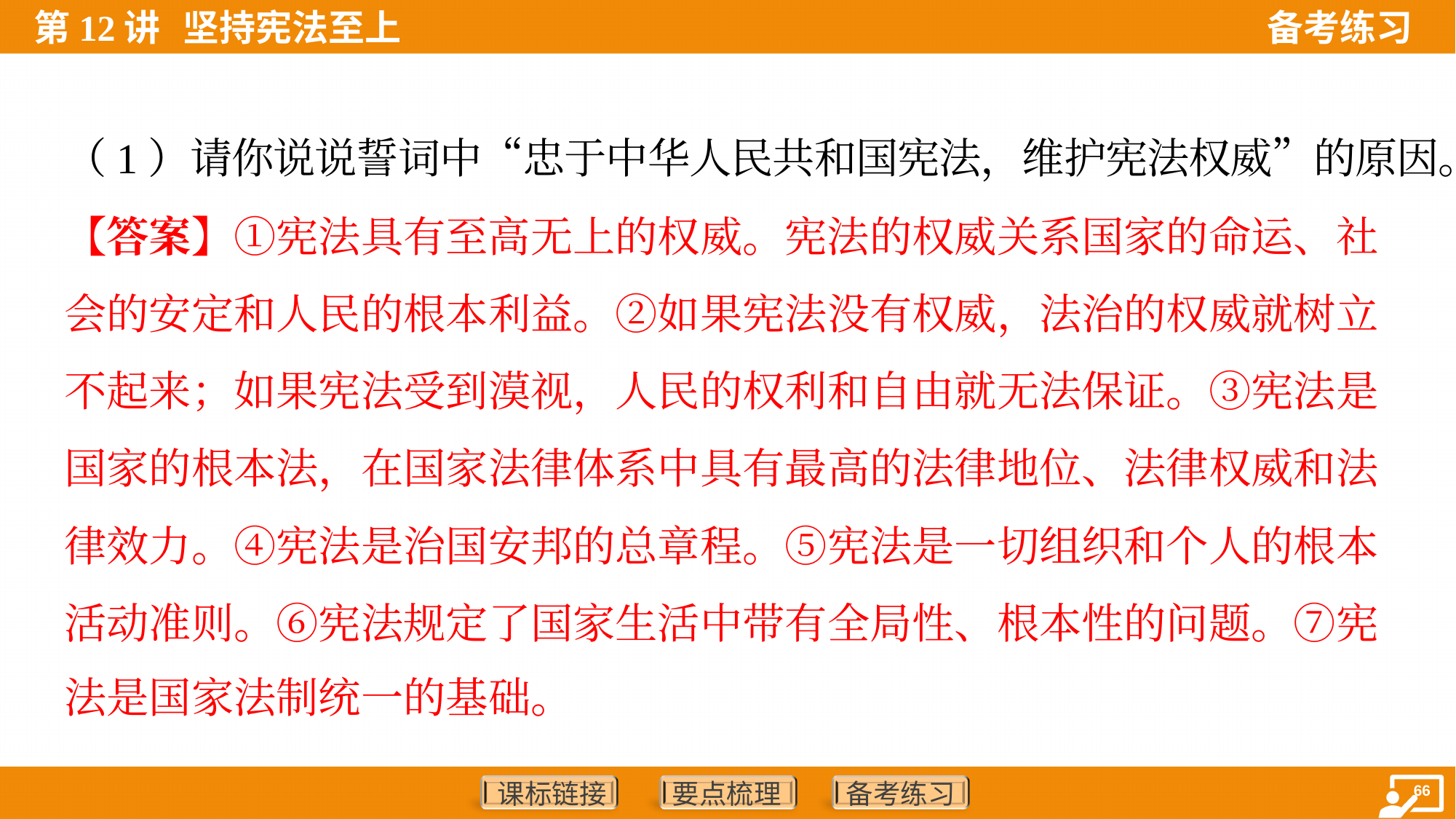

（1）请你说说誓词中“忠于中华人民共和国宪法，维护宪法权威”的原因。
【答案】①宪法具有至高无上的权威。宪法的权威关系国家的命运、社
会的安定和人民的根本利益。②如果宪法没有权威，法治的权威就树立
不起来；如果宪法受到漠视，人民的权利和自由就无法保证。③宪法是
国家的根本法，在国家法律体系中具有最高的法律地位、法律权威和法
律效力。④宪法是治国安邦的总章程。⑤宪法是一切组织和个人的根本
活动准则。⑥宪法规定了国家生活中带有全局性、根本性的问题。⑦宪
法是国家法制统一的基础。